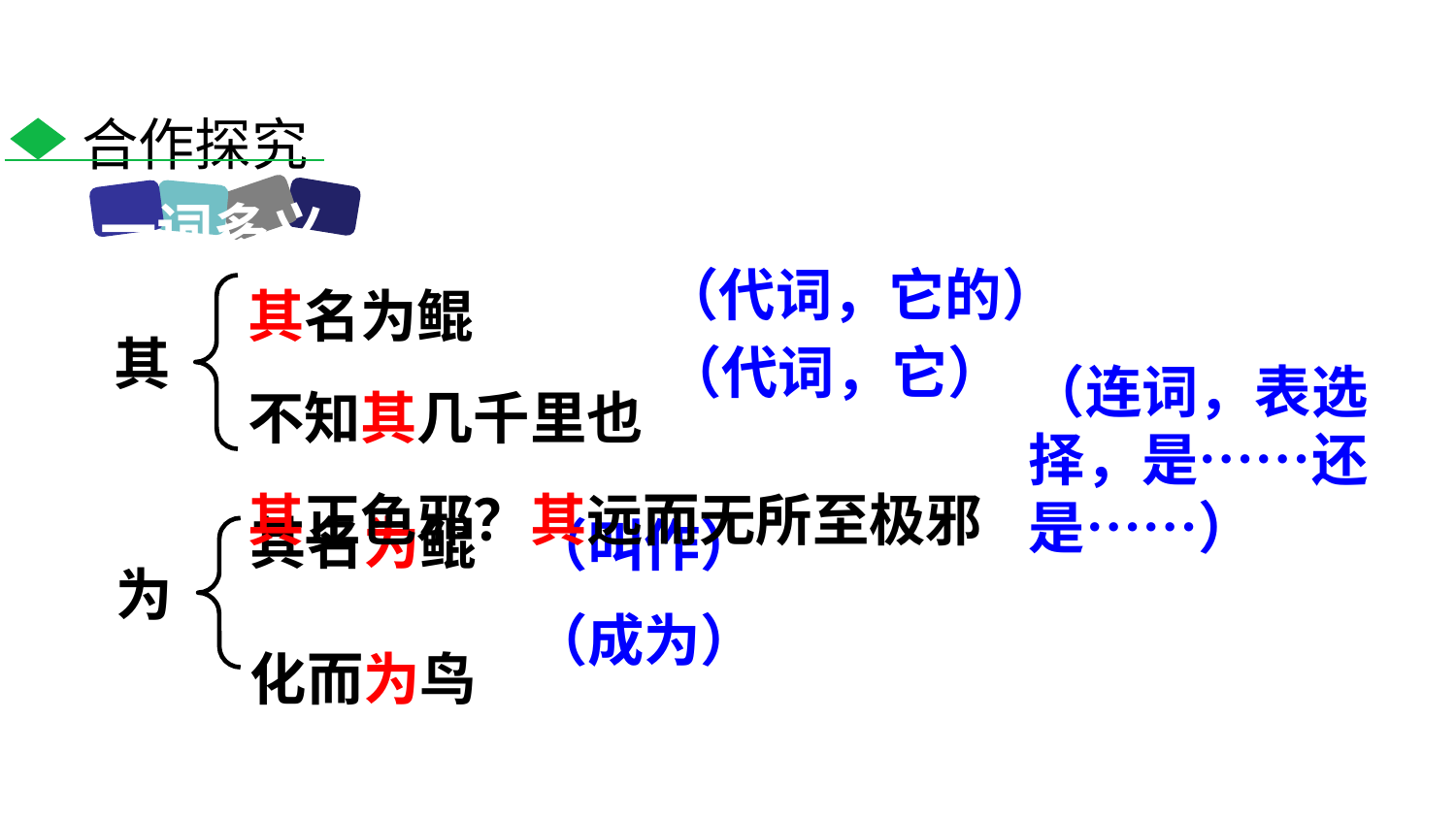

合作探究

一词多义

其名为鲲
不知其几千里也
其正色邪？其远而无所至极邪
（代词，它的）

其
（代词，它）
（连词，表选择，是……还是……）
其名为鲲

化而为鸟
（叫作）

为
（成为）